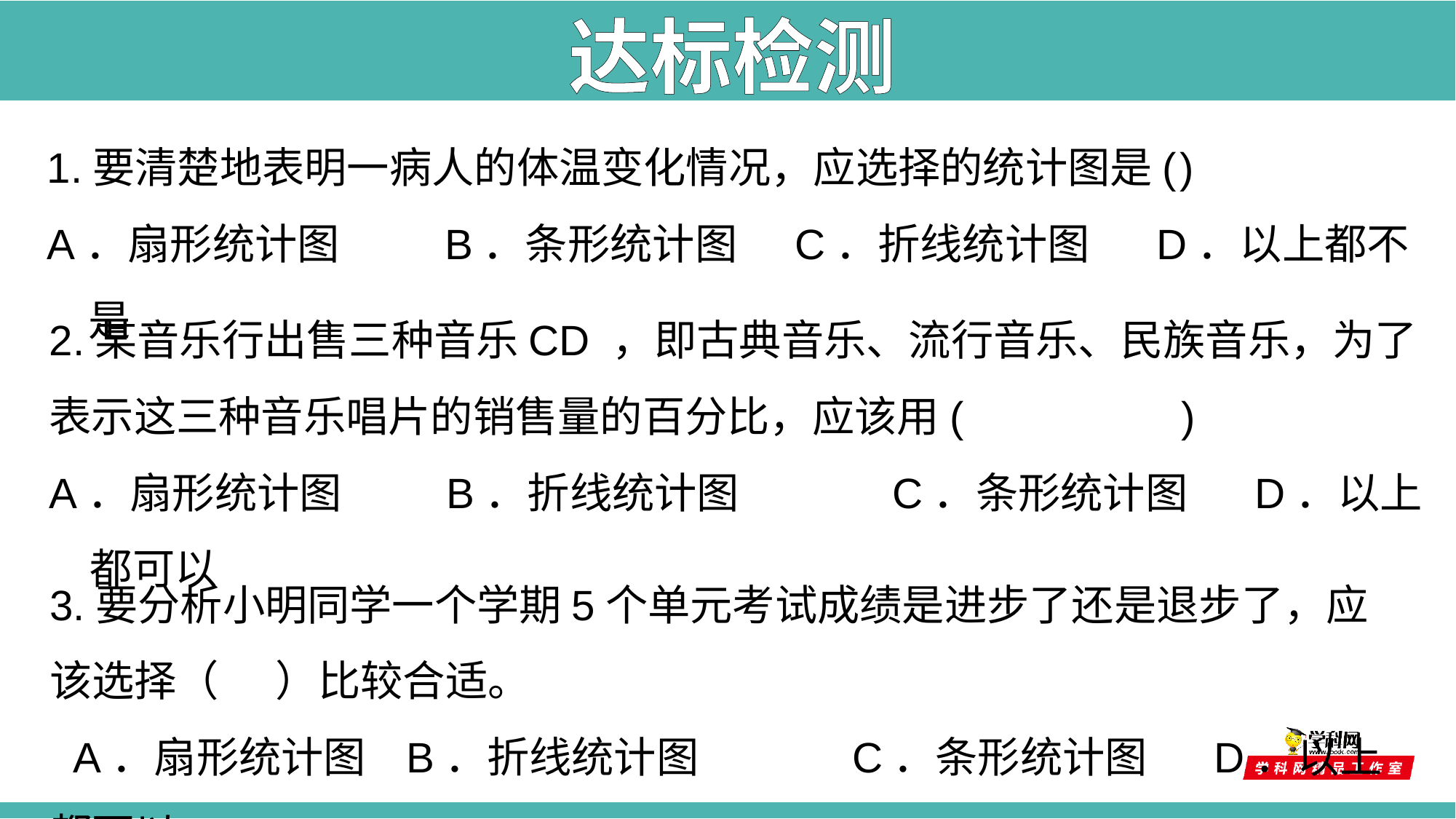

达标检测
1.要清楚地表明一病人的体温变化情况，应选择的统计图是(	)
A．扇形统计图 	  B．条形统计图     C．折线统计图      D．以上都不是
2.某音乐行出售三种音乐CD ，即古典音乐、流行音乐、民族音乐，为了
表示这三种音乐唱片的销售量的百分比，应该用(		)
A．扇形统计图 	  B．折线统计图 	   C．条形统计图      D．以上都可以
3.要分析小明同学一个学期5个单元考试成绩是进步了还是退步了，应该选择（      ）比较合适。
  A．扇形统计图 	  B．折线统计图 	   C．条形统计图      D．以上都可以